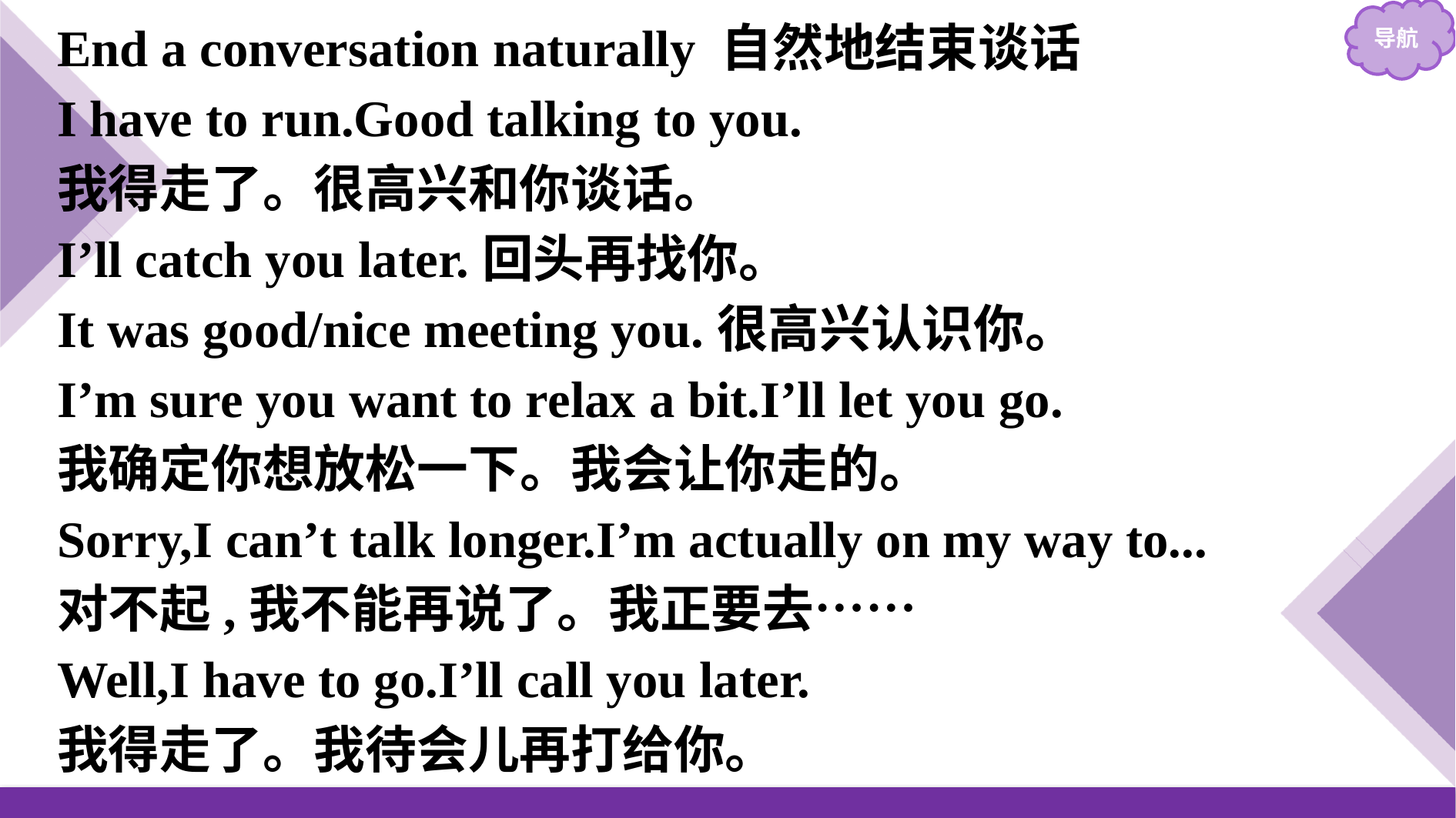

End a conversation naturally 自然地结束谈话
I have to run.Good talking to you.
我得走了。很高兴和你谈话。
I’ll catch you later.回头再找你。
It was good/nice meeting you.很高兴认识你。
I’m sure you want to relax a bit.I’ll let you go.
我确定你想放松一下。我会让你走的。
Sorry,I can’t talk longer.I’m actually on my way to...
对不起,我不能再说了。我正要去……
Well,I have to go.I’ll call you later.
我得走了。我待会儿再打给你。